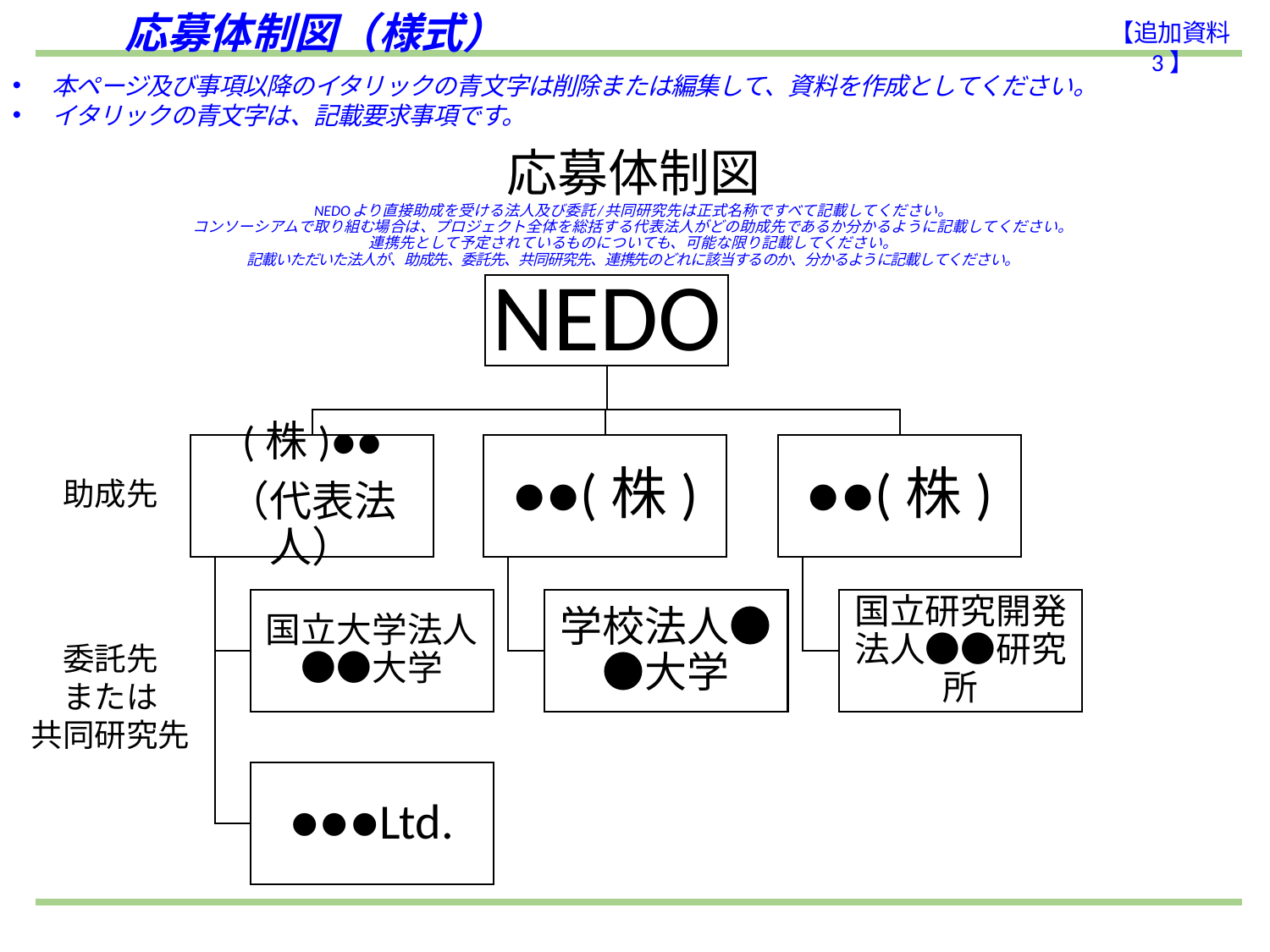

応募体制図（様式）
【追加資料3】
本ページ及び事項以降のイタリックの青文字は削除または編集して、資料を作成としてください。
イタリックの青文字は、記載要求事項です。
応募体制図
NEDOより直接助成を受ける法人及び委託/共同研究先は正式名称ですべて記載してください。
コンソーシアムで取り組む場合は、プロジェクト全体を総括する代表法人がどの助成先であるか分かるように記載してください。
連携先として予定されているものについても、可能な限り記載してください。
記載いただいた法人が、助成先、委託先、共同研究先、連携先のどれに該当するのか、分かるように記載してください。
NEDO
(株)●●
（代表法人）
国立大学法人●●大学
●●●Ltd.
●●(株)
学校法人●●大学
●●(株)
国立研究開発法人●●研究所
助成先
委託先
または
共同研究先